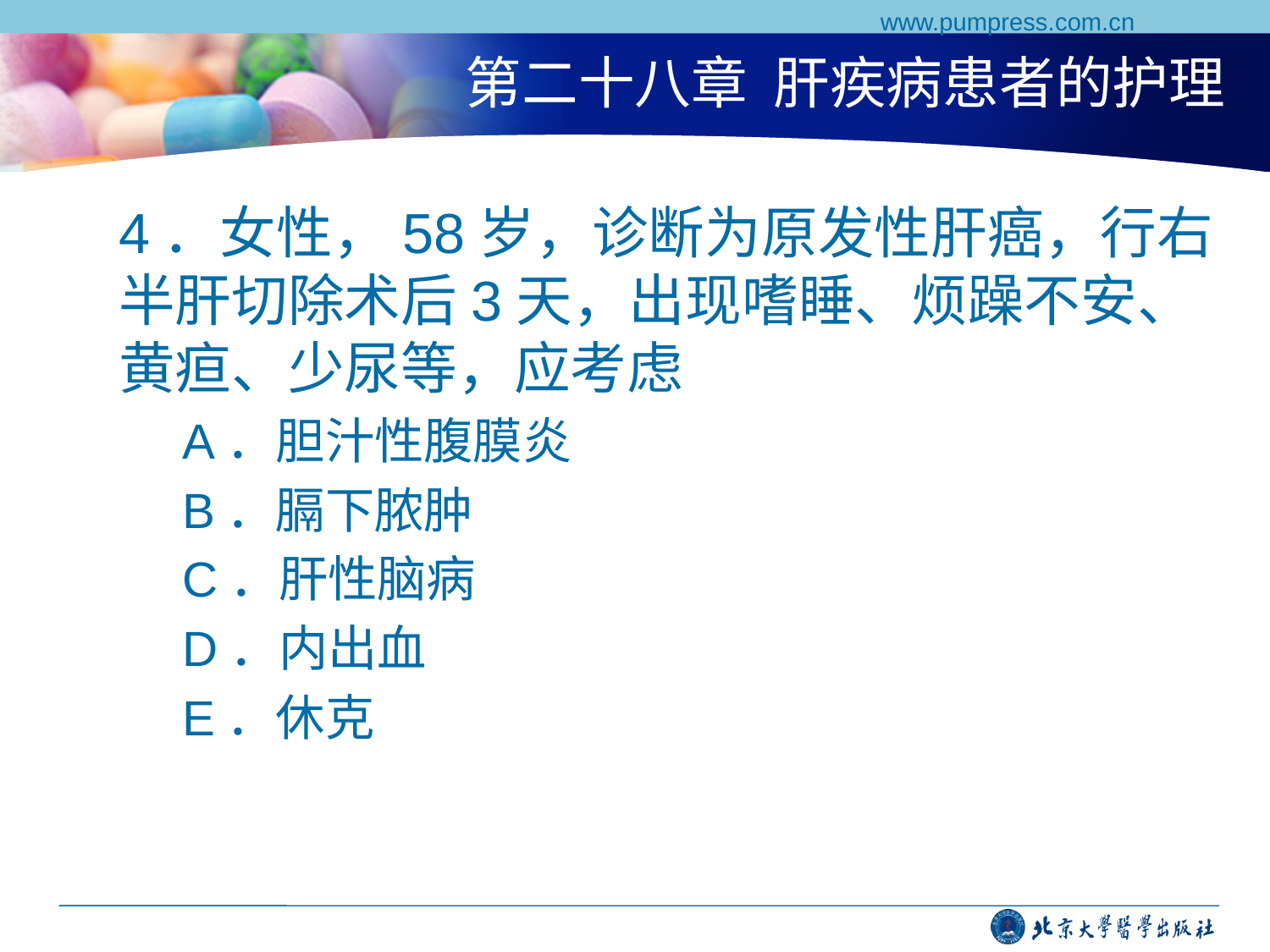

www.pumpress.com.cn
# 第二十八章  肝疾病患者的护理
4．女性，58岁，诊断为原发性肝癌，行右半肝切除术后3天，出现嗜睡、烦躁不安、黄疸、少尿等，应考虑
A．胆汁性腹膜炎
B．膈下脓肿
C．肝性脑病
D．内出血
E．休克